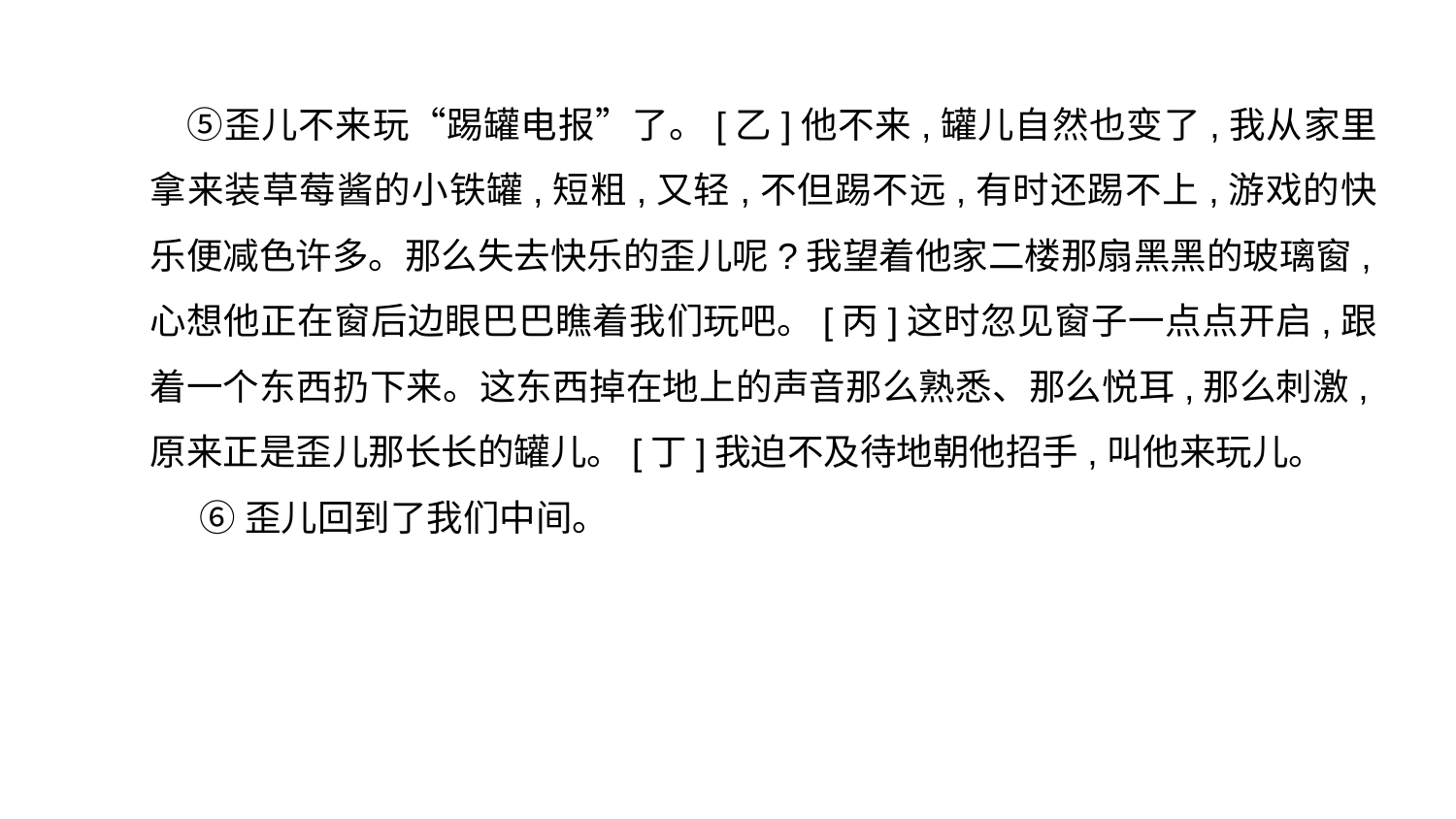

⑤歪儿不来玩“踢罐电报”了。[乙]他不来,罐儿自然也变了,我从家里拿来装草莓酱的小铁罐,短粗,又轻,不但踢不远,有时还踢不上,游戏的快乐便减色许多。那么失去快乐的歪儿呢?我望着他家二楼那扇黑黑的玻璃窗,心想他正在窗后边眼巴巴瞧着我们玩吧。[丙]这时忽见窗子一点点开启,跟着一个东西扔下来。这东西掉在地上的声音那么熟悉、那么悦耳,那么刺激,原来正是歪儿那长长的罐儿。[丁]我迫不及待地朝他招手,叫他来玩儿。
      ⑥歪儿回到了我们中间。